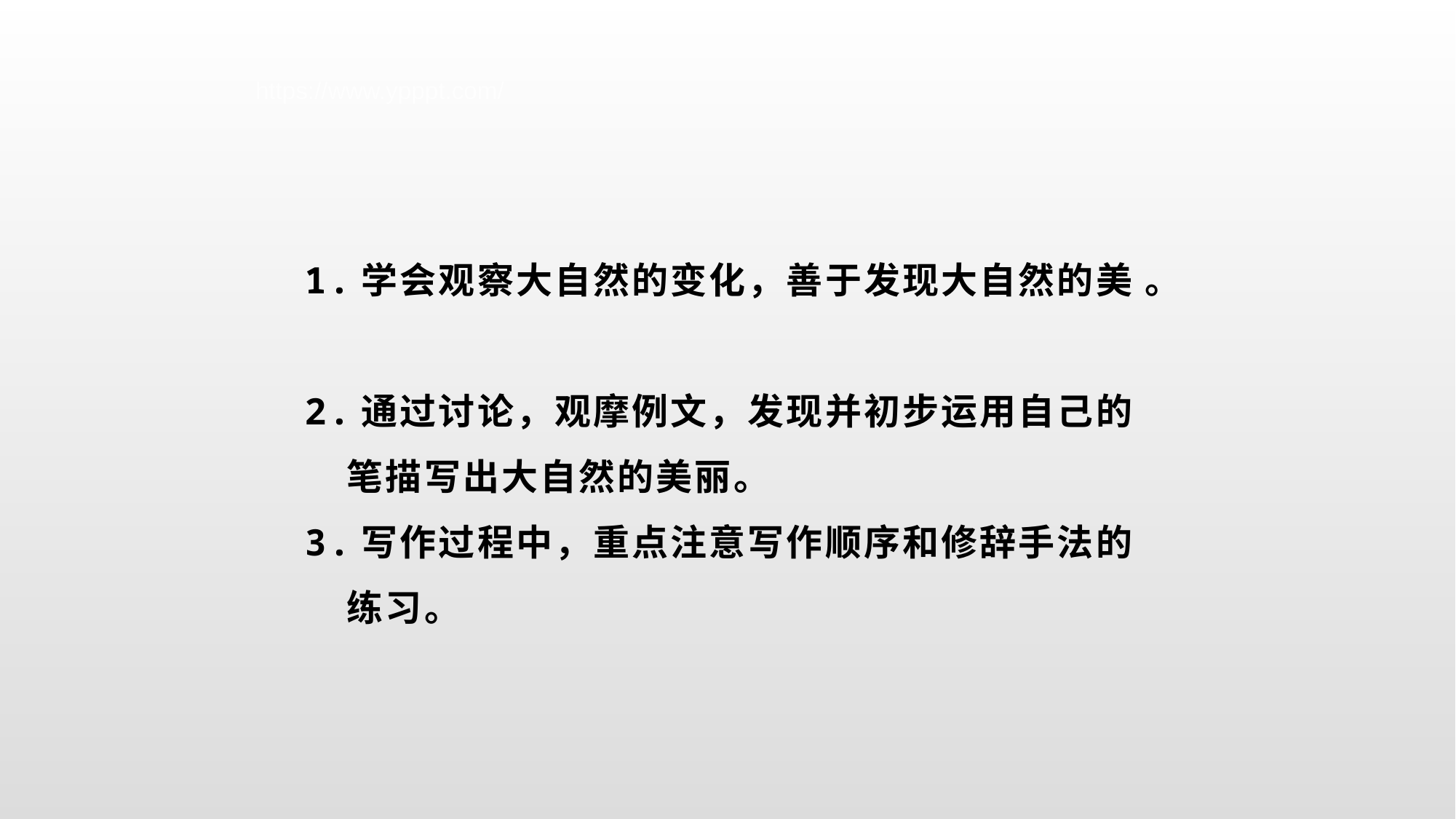

https://www.ypppt.com/
1.学会观察大自然的变化，善于发现大自然的美 。
2.通过讨论，观摩例文，发现并初步运用自己的笔描写出大自然的美丽。
3.写作过程中，重点注意写作顺序和修辞手法的练习。